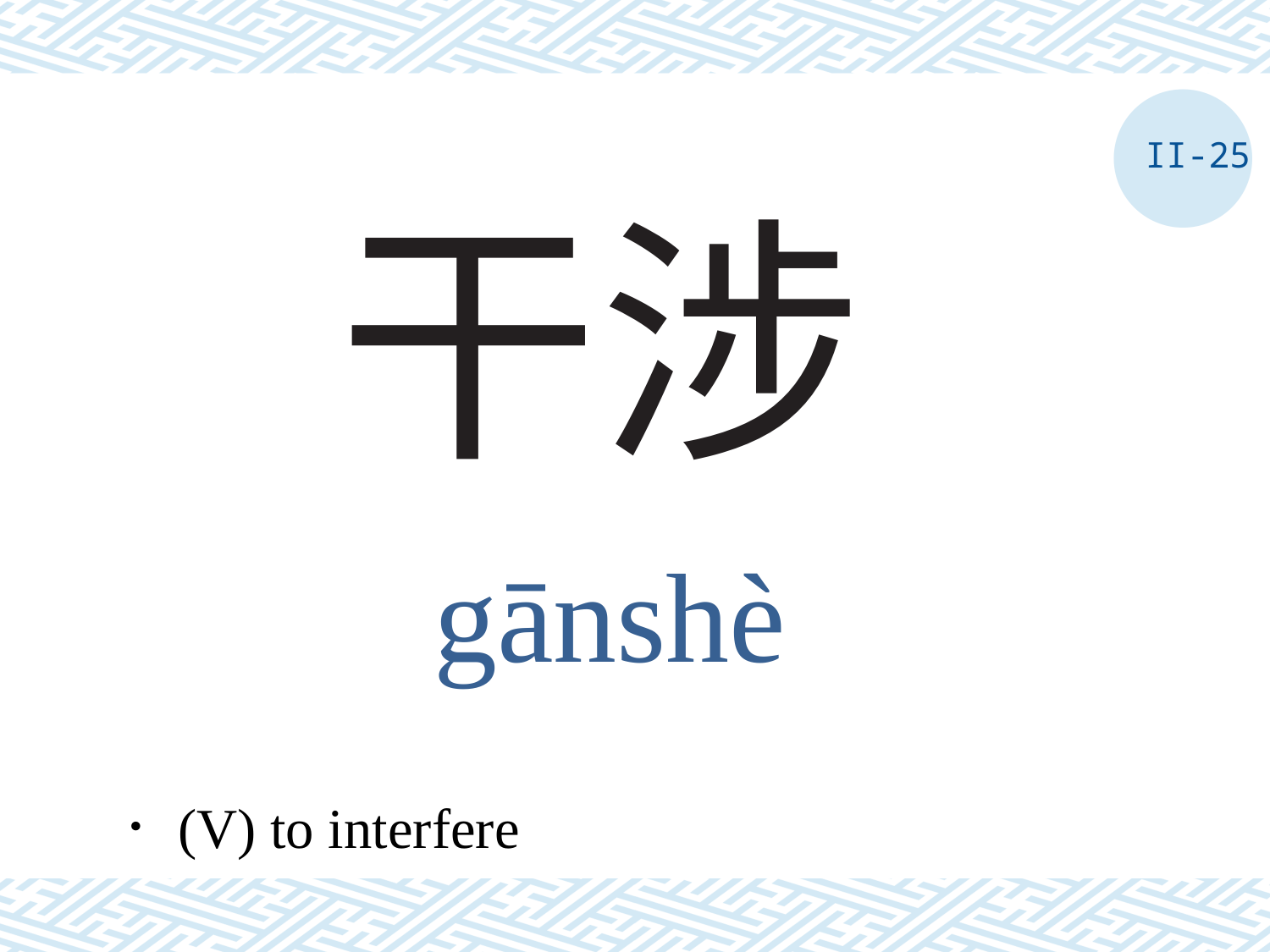

II-25

# 干涉
gānshè
．(V) to interfere